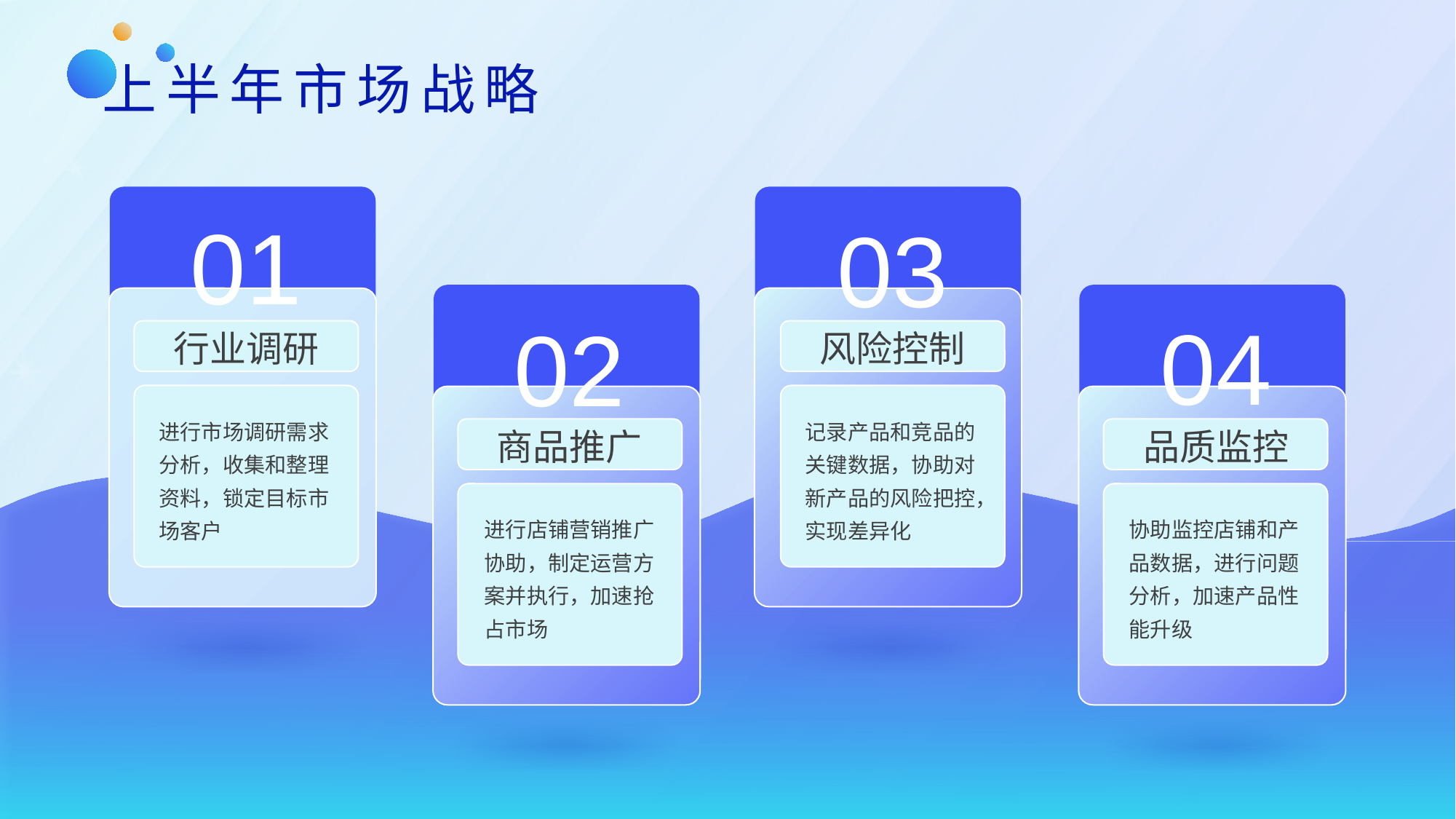

# 上半年市场战略

01

行业调研

进行市场调研需求分析，收集和整理资料，锁定目标市场客户

03

风险控制

记录产品和竞品的关键数据，协助对新产品的风险把控，
实现差异化

04

品质监控

协助监控店铺和产品数据，进行问题分析，加速产品性能升级

02

商品推广

进行店铺营销推广协助，制定运营方案并执行，加速抢占市场